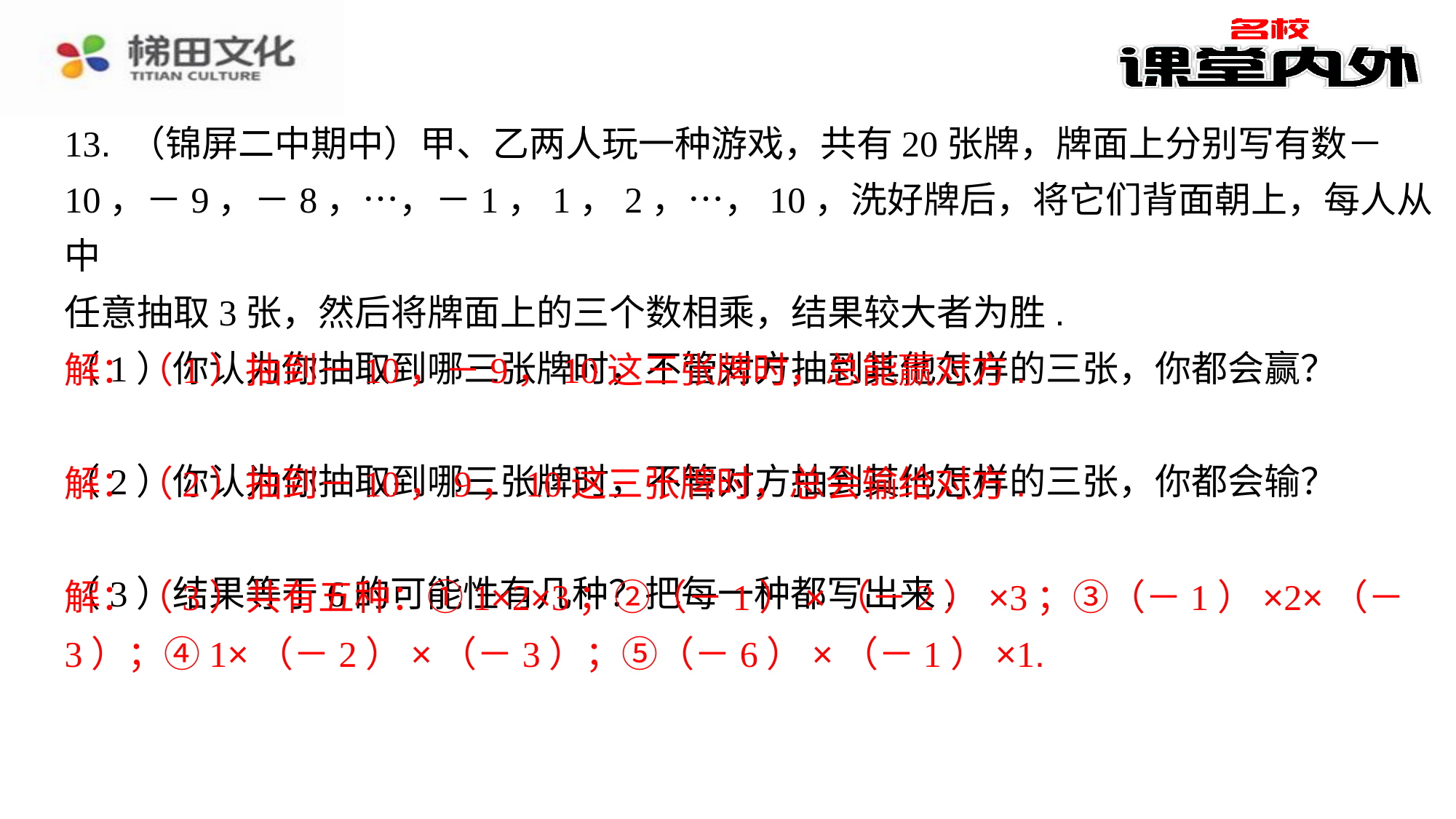

13. （锦屏二中期中）甲、乙两人玩一种游戏，共有20张牌，牌面上分别写有数－
10，－9，－8，…，－1，1，2，…，10，洗好牌后，将它们背面朝上，每人从中
任意抽取3张，然后将牌面上的三个数相乘，结果较大者为胜.
（1）你认为你抽取到哪三张牌时，不管对方抽到其他怎样的三张，你都会赢？
解：（1）抽到－10，－9，10这三张牌时，总能赢对方.
（2）你认为你抽取到哪三张牌时，不管对方抽到其他怎样的三张，你都会输？
解：（2）抽到－10，9，10这三张牌时，总会输给对方.
（3）结果等于6的可能性有几种？把每一种都写出来.
解：（3）共有五种：①1×2×3；②（－1）×（－2）×3；③（－1）×2×（－
3）；④1×（－2）×（－3）；⑤（－6）×（－1）×1.
解：（1）抽到－10，－9，10这三张牌时，总能赢对方.
解：（2）抽到－10，9，10这三张牌时，总会输给对方.
解：（3）共有五种：①1×2×3；②（－1）×（－2）×3；③（－1）×2×（－
3）；④1×（－2）×（－3）；⑤（－6）×（－1）×1.